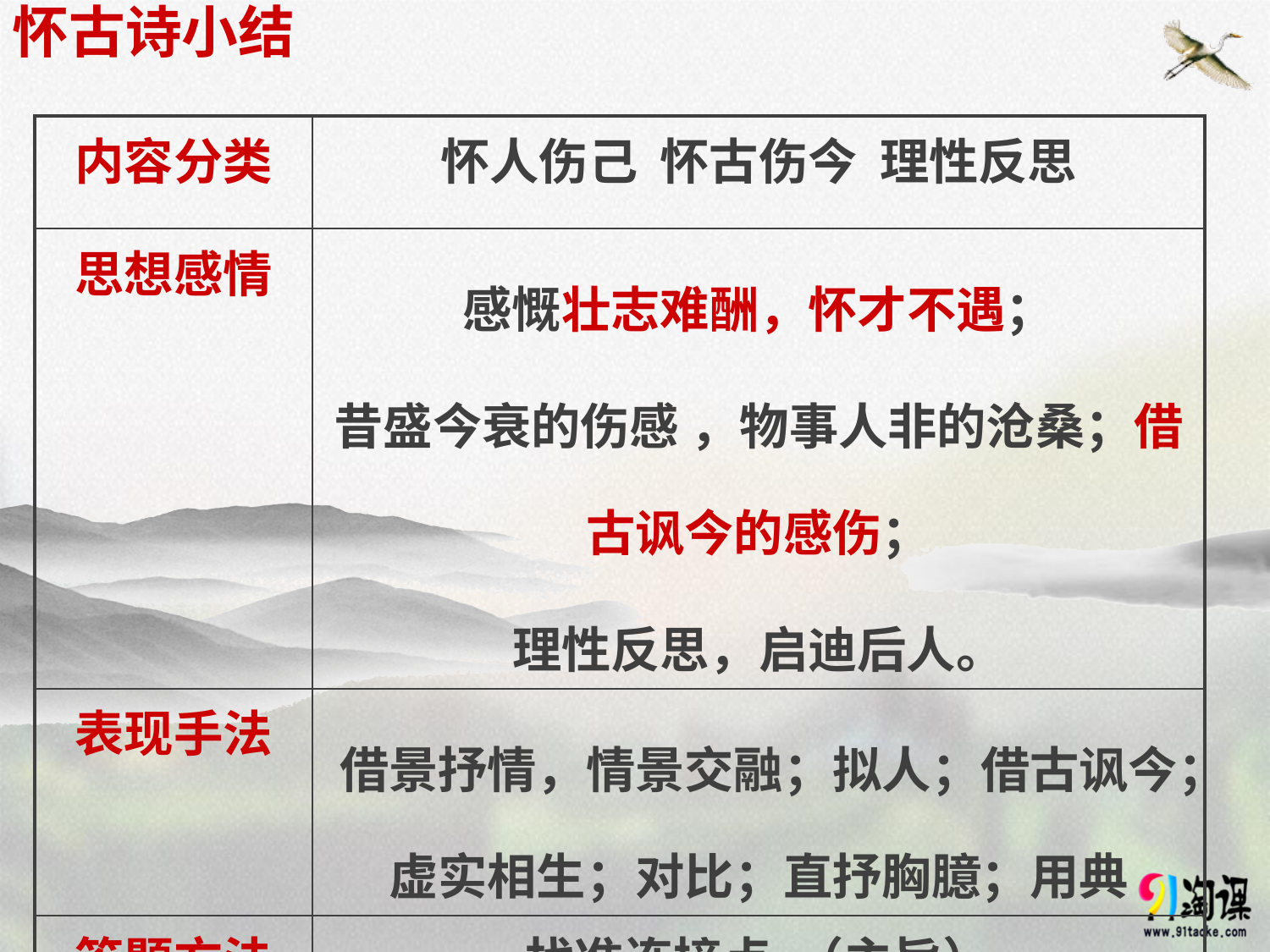

# 怀古诗小结
| 内容分类 | 怀人伤己 怀古伤今 理性反思 |
| --- | --- |
| 思想感情 | 感慨壮志难酬，怀才不遇； 昔盛今衰的伤感 ，物事人非的沧桑；借古讽今的感伤； 理性反思，启迪后人。 |
| 表现手法 | 借景抒情，情景交融；拟人；借古讽今；虚实相生；对比；直抒胸臆；用典 |
| 答题方法 | 找准连接点 （主旨） |